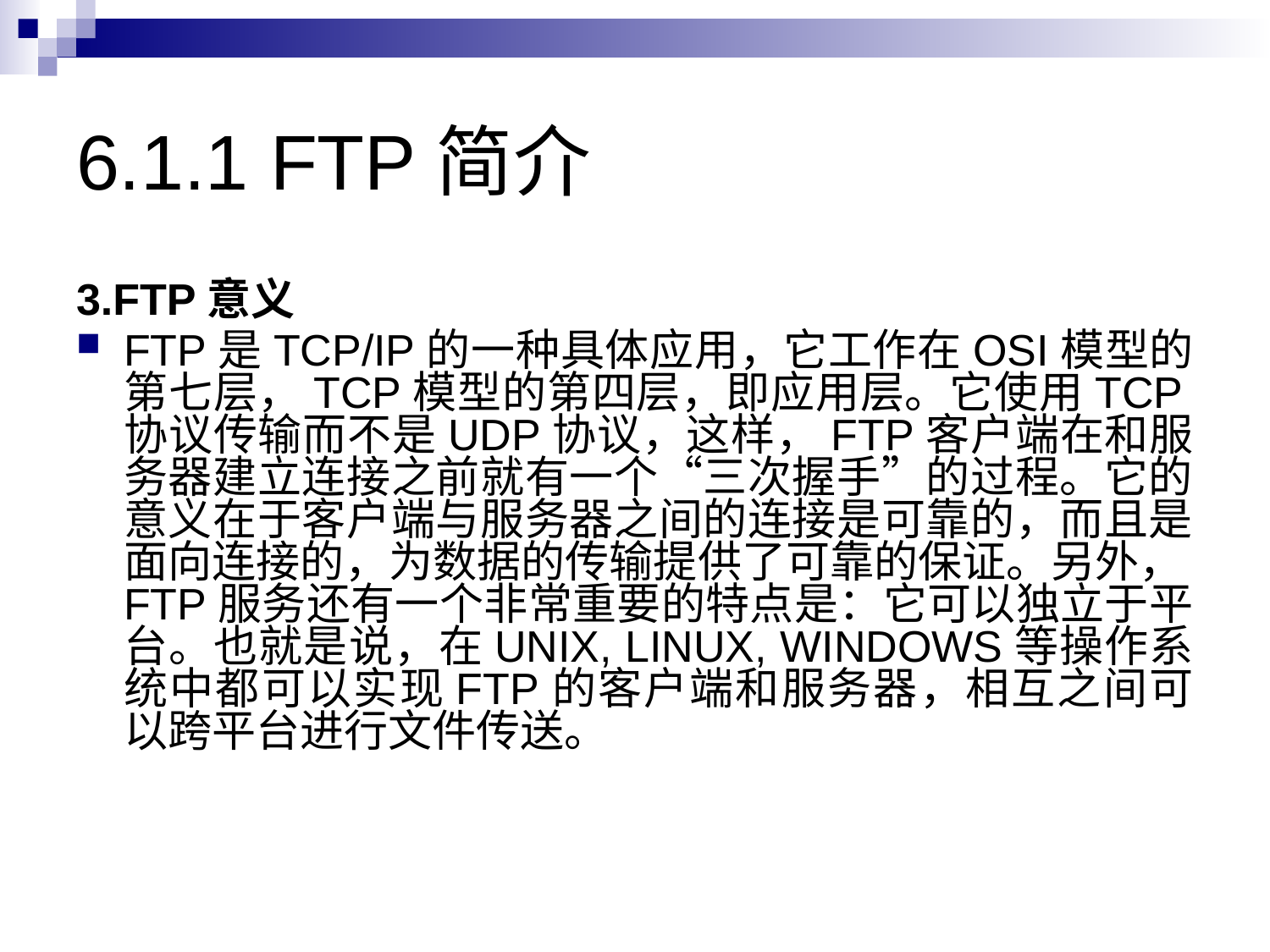

# 6.1.1 FTP简介
3.FTP意义
FTP是TCP/IP的一种具体应用，它工作在OSI模型的第七层，TCP模型的第四层，即应用层。它使用TCP协议传输而不是UDP协议，这样，FTP客户端在和服务器建立连接之前就有一个“三次握手”的过程。它的意义在于客户端与服务器之间的连接是可靠的，而且是面向连接的，为数据的传输提供了可靠的保证。另外，FTP服务还有一个非常重要的特点是：它可以独立于平台。也就是说，在UNIX, LINUX, WINDOWS等操作系统中都可以实现FTP的客户端和服务器，相互之间可以跨平台进行文件传送。